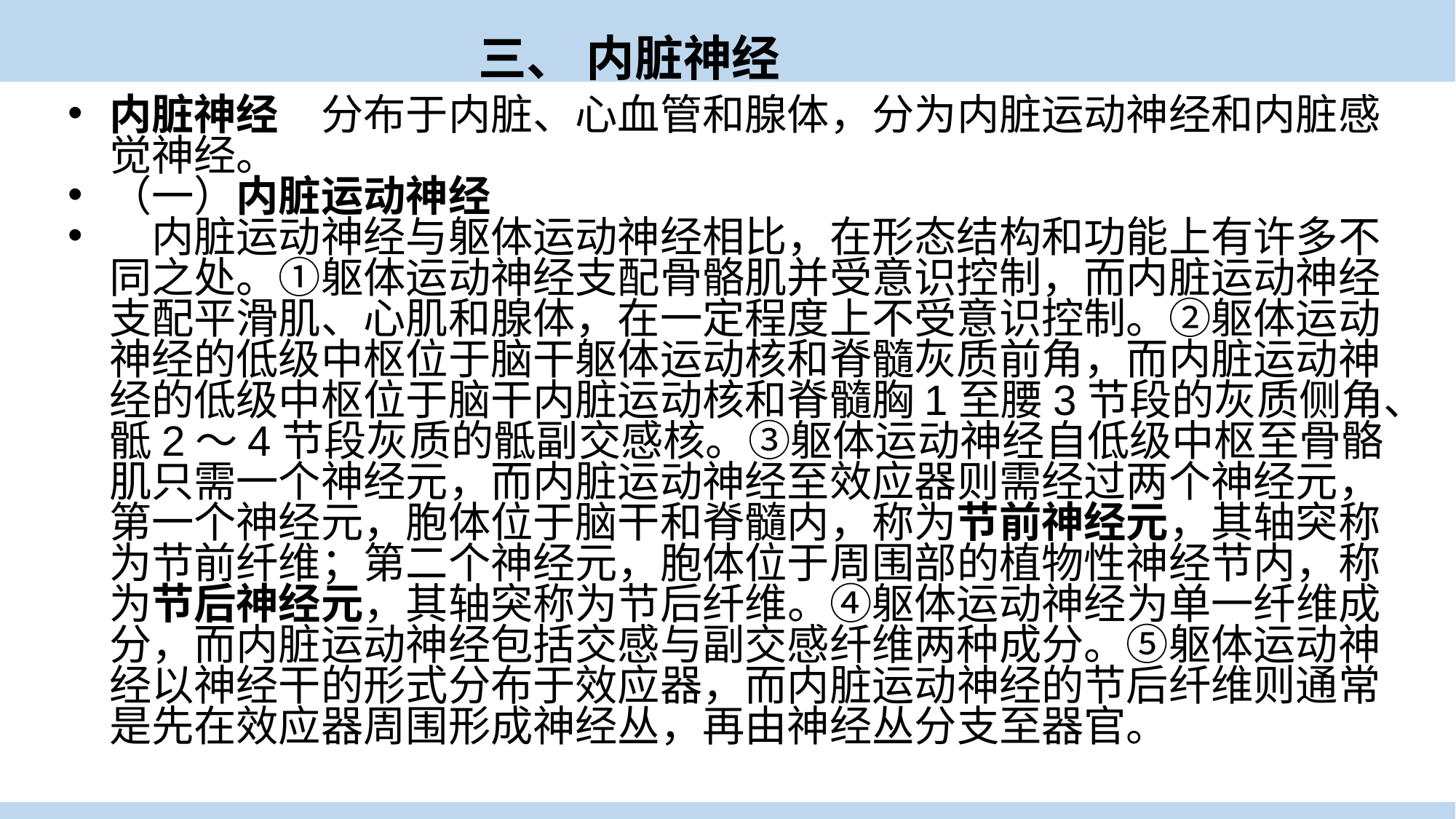

三、 内脏神经
内脏神经　分布于内脏、心血管和腺体，分为内脏运动神经和内脏感觉神经。
（一）内脏运动神经
　内脏运动神经与躯体运动神经相比，在形态结构和功能上有许多不同之处。①躯体运动神经支配骨骼肌并受意识控制，而内脏运动神经支配平滑肌、心肌和腺体，在一定程度上不受意识控制。②躯体运动神经的低级中枢位于脑干躯体运动核和脊髓灰质前角，而内脏运动神经的低级中枢位于脑干内脏运动核和脊髓胸1至腰3节段的灰质侧角、骶2～4节段灰质的骶副交感核。③躯体运动神经自低级中枢至骨骼肌只需一个神经元，而内脏运动神经至效应器则需经过两个神经元，第一个神经元，胞体位于脑干和脊髓内，称为节前神经元，其轴突称为节前纤维；第二个神经元，胞体位于周围部的植物性神经节内，称为节后神经元，其轴突称为节后纤维。④躯体运动神经为单一纤维成分，而内脏运动神经包括交感与副交感纤维两种成分。⑤躯体运动神经以神经干的形式分布于效应器，而内脏运动神经的节后纤维则通常是先在效应器周围形成神经丛，再由神经丛分支至器官。